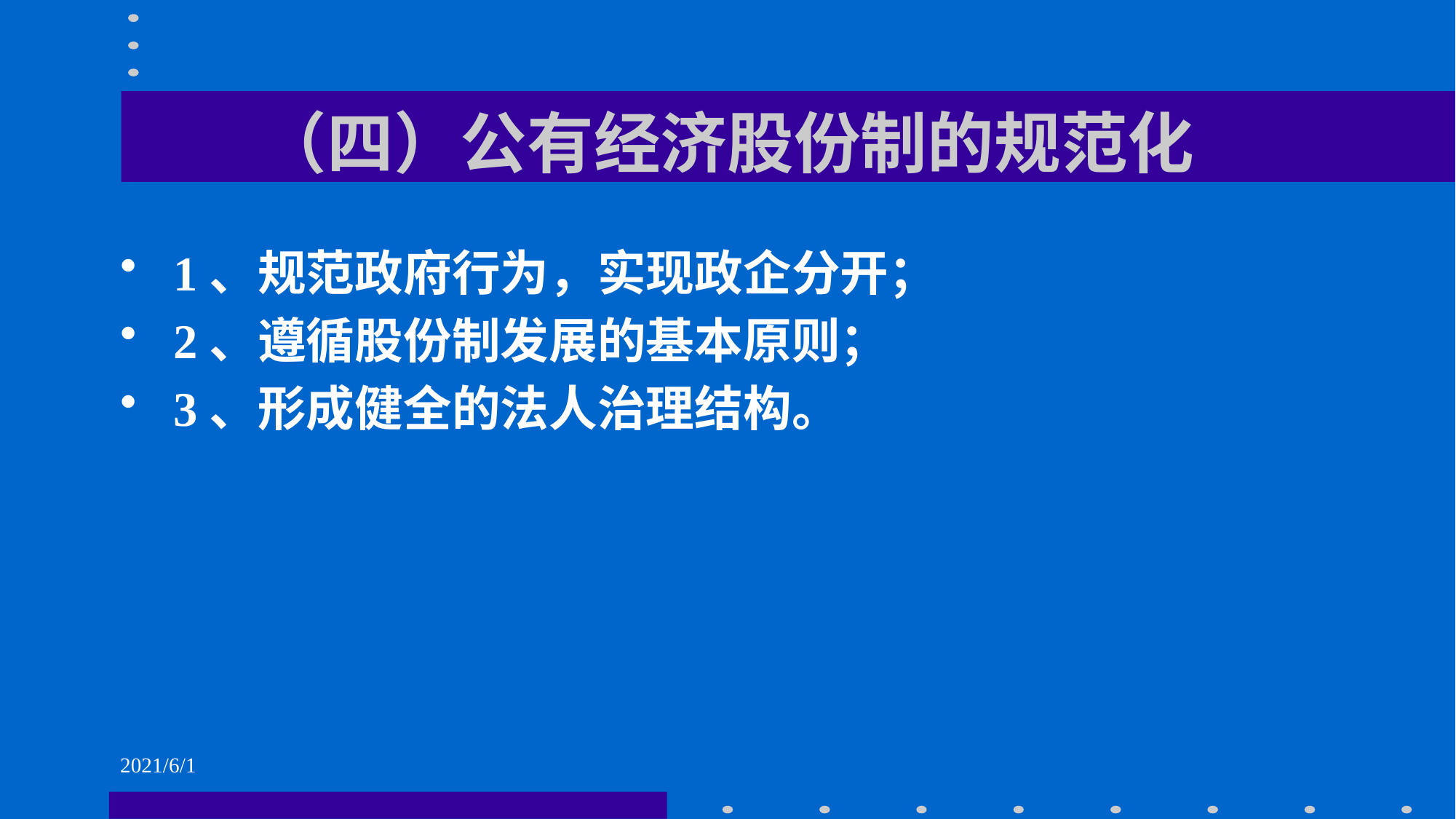

# （四）公有经济股份制的规范化
 1、规范政府行为，实现政企分开；
 2、遵循股份制发展的基本原则；
 3、形成健全的法人治理结构。
2021/6/1